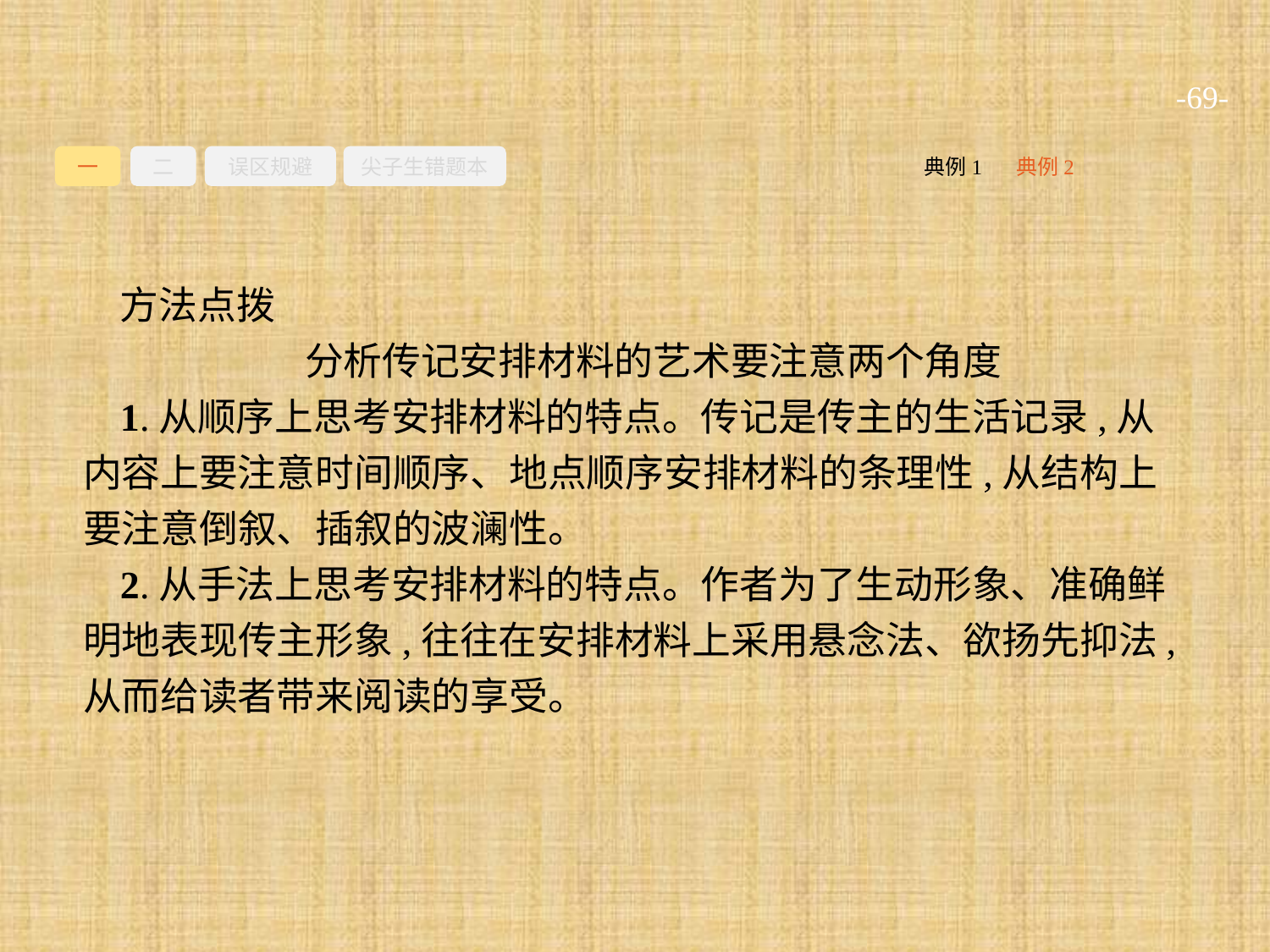

-69-
一
二
误区规避
尖子生错题本
典例2
典例1
方法点拨
分析传记安排材料的艺术要注意两个角度
1.从顺序上思考安排材料的特点。传记是传主的生活记录,从内容上要注意时间顺序、地点顺序安排材料的条理性,从结构上要注意倒叙、插叙的波澜性。
2.从手法上思考安排材料的特点。作者为了生动形象、准确鲜明地表现传主形象,往往在安排材料上采用悬念法、欲扬先抑法,从而给读者带来阅读的享受。